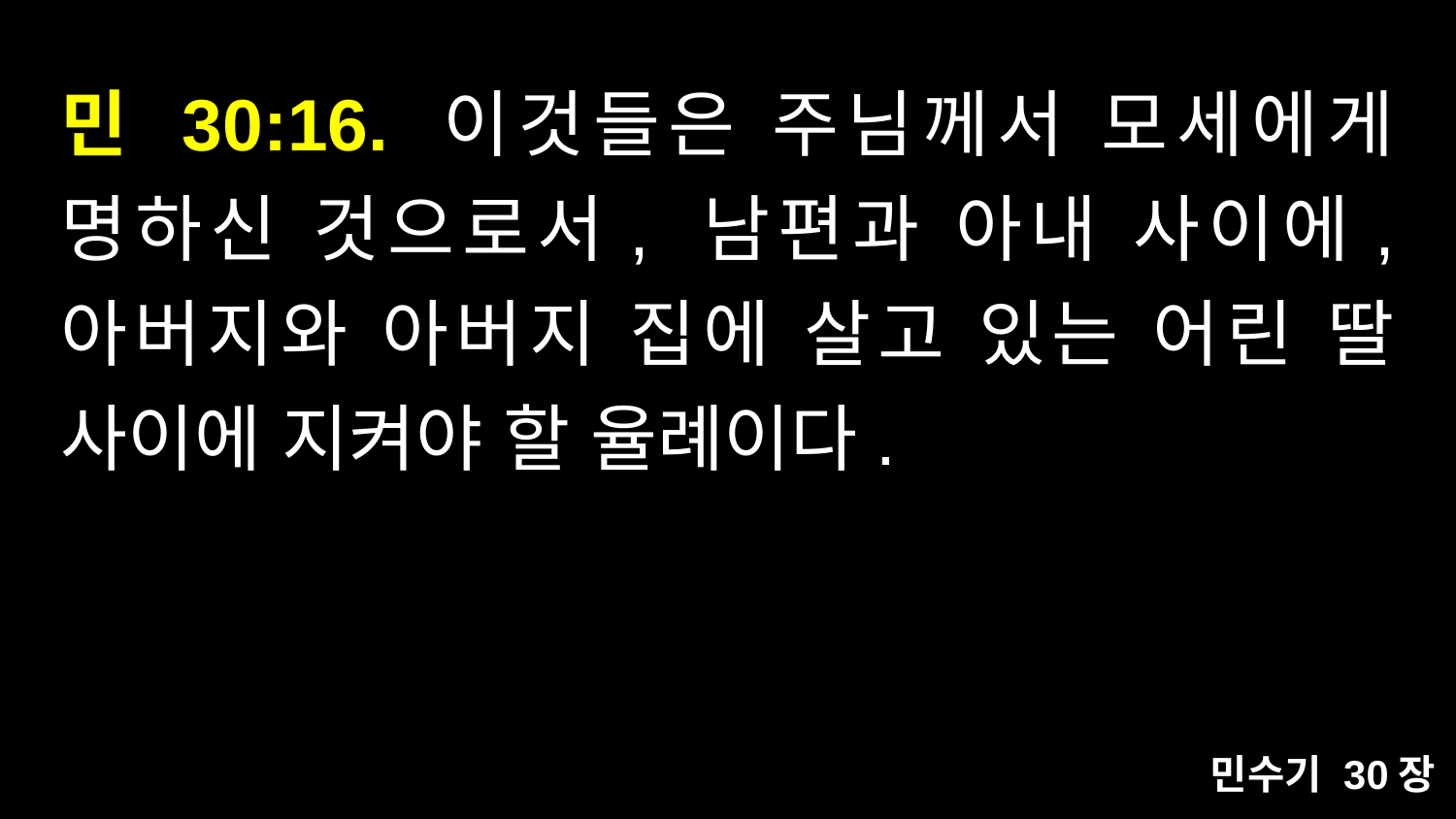

# 민 30:16. 이것들은 주님께서 모세에게 명하신 것으로서, 남편과 아내 사이에, 아버지와 아버지 집에 살고 있는 어린 딸 사이에 지켜야 할 율례이다.
민수기 30장